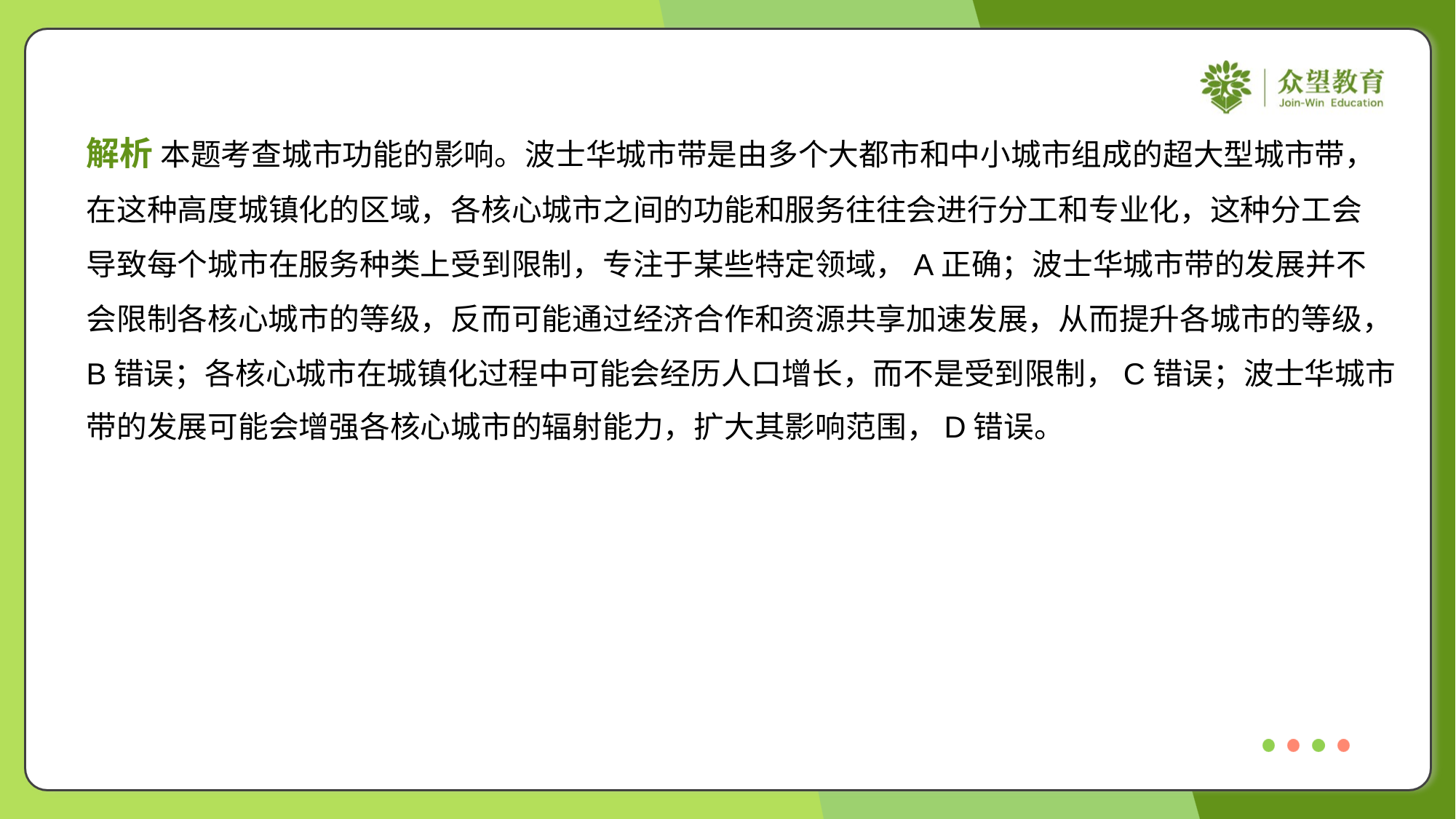

解析 本题考查城市功能的影响。波士华城市带是由多个大都市和中小城市组成的超大型城市带，
在这种高度城镇化的区域，各核心城市之间的功能和服务往往会进行分工和专业化，这种分工会
导致每个城市在服务种类上受到限制，专注于某些特定领域，A正确；波士华城市带的发展并不
会限制各核心城市的等级，反而可能通过经济合作和资源共享加速发展，从而提升各城市的等级，
B错误；各核心城市在城镇化过程中可能会经历人口增长，而不是受到限制，C错误；波士华城市
带的发展可能会增强各核心城市的辐射能力，扩大其影响范围，D错误。